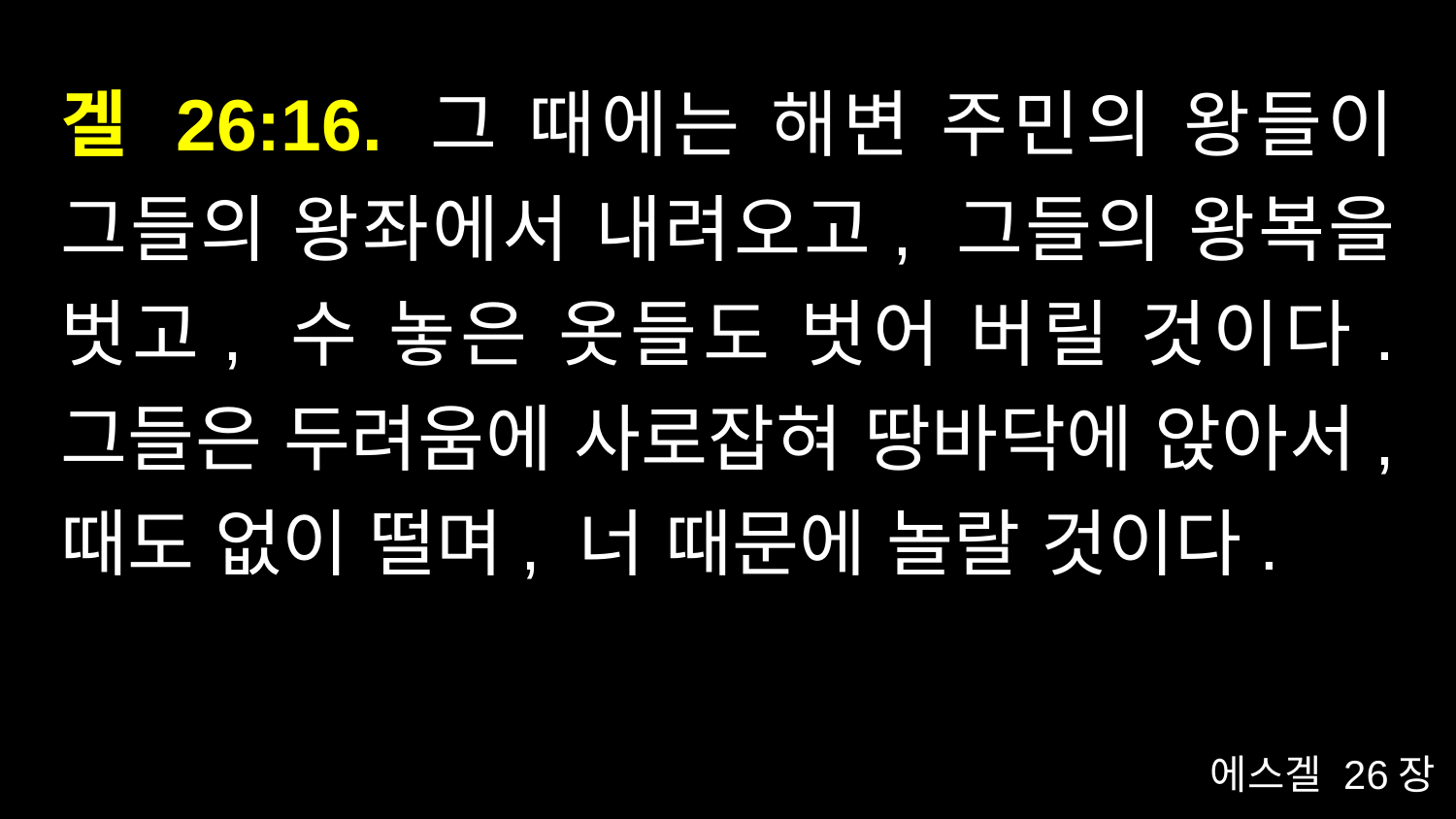

# 겔 26:16. 그 때에는 해변 주민의 왕들이 그들의 왕좌에서 내려오고, 그들의 왕복을 벗고, 수 놓은 옷들도 벗어 버릴 것이다. 그들은 두려움에 사로잡혀 땅바닥에 앉아서, 때도 없이 떨며, 너 때문에 놀랄 것이다.
에스겔 26장